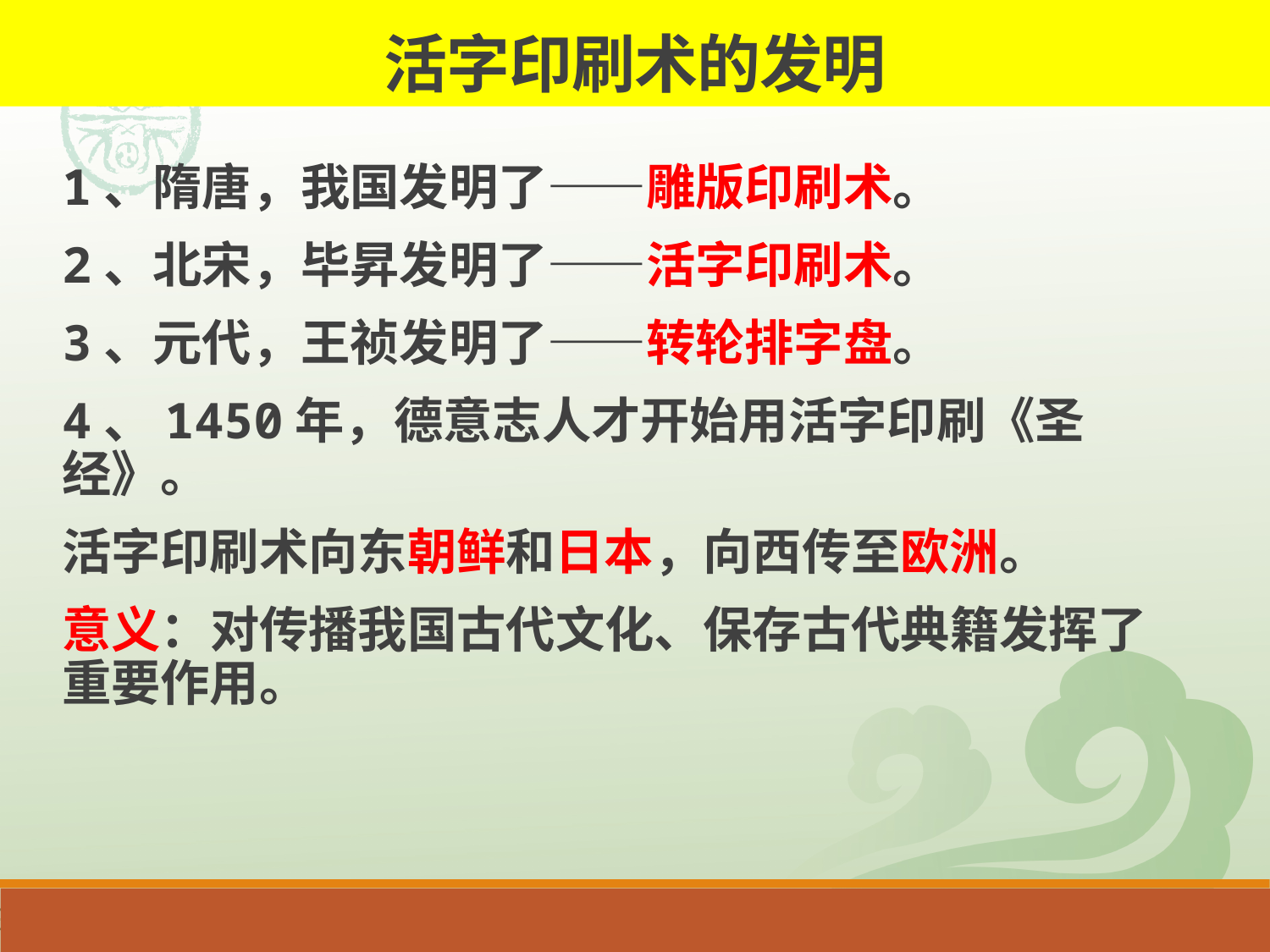

活字印刷术的发明
1、隋唐，我国发明了——雕版印刷术。
2、北宋，毕昇发明了——活字印刷术。
3、元代，王祯发明了——转轮排字盘。
4、1450年，德意志人才开始用活字印刷《圣经》。
活字印刷术向东朝鲜和日本，向西传至欧洲。
意义：对传播我国古代文化、保存古代典籍发挥了重要作用。